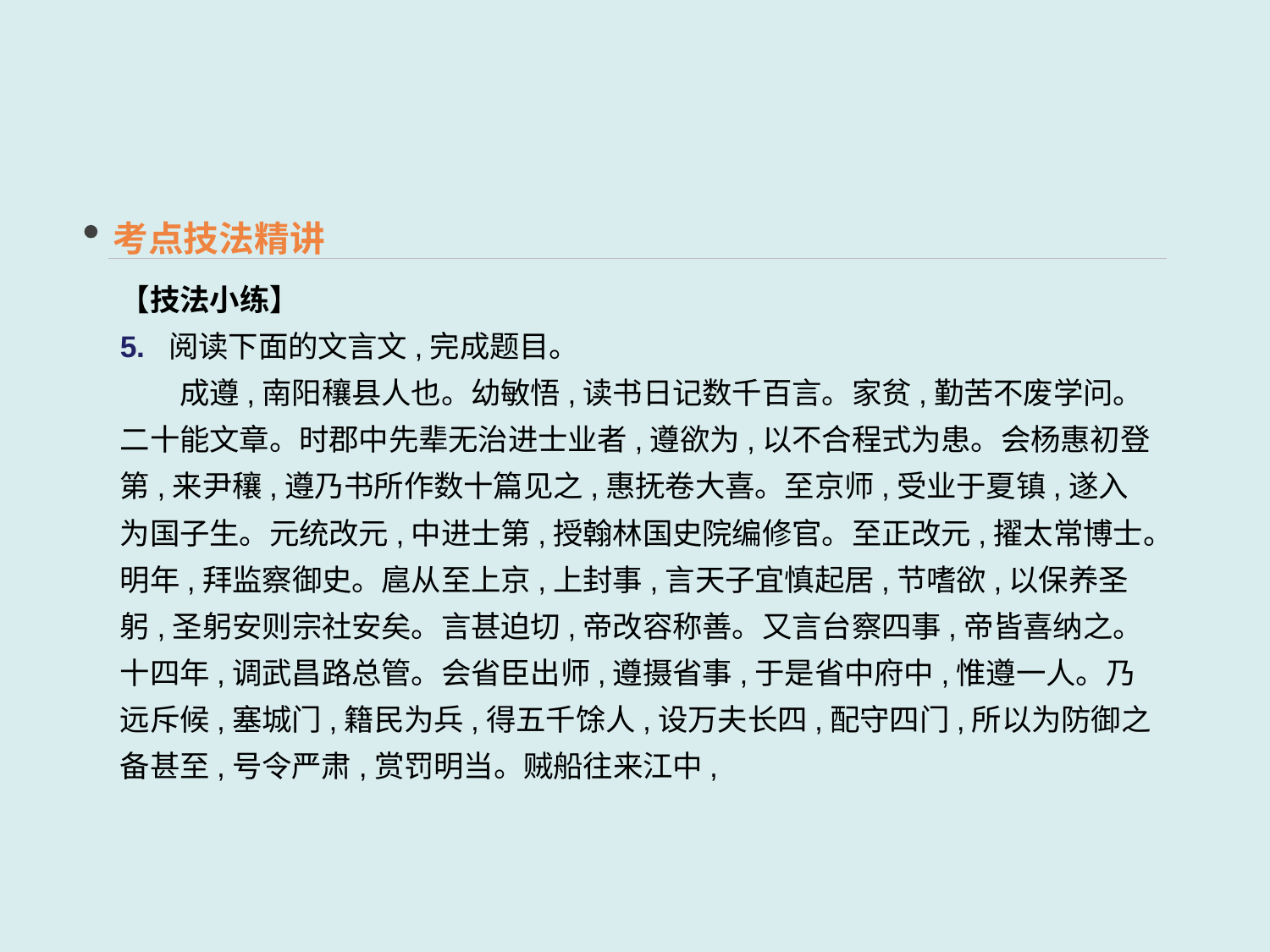

考点技法精讲

【技法小练】
5.  阅读下面的文言文,完成题目。
　　成遵,南阳穰县人也。幼敏悟,读书日记数千百言。家贫,勤苦不废学问。二十能文章。时郡中先辈无治进士业者,遵欲为,以不合程式为患。会杨惠初登第,来尹穰,遵乃书所作数十篇见之,惠抚卷大喜。至京师,受业于夏镇,遂入为国子生。元统改元,中进士第,授翰林国史院编修官。至正改元,擢太常博士。明年,拜监察御史。扈从至上京,上封事,言天子宜慎起居,节嗜欲,以保养圣躬,圣躬安则宗社安矣。言甚迫切,帝改容称善。又言台察四事,帝皆喜纳之。十四年,调武昌路总管。会省臣出师,遵摄省事,于是省中府中,惟遵一人。乃远斥候,塞城门,籍民为兵,得五千馀人,设万夫长四,配守四门,所以为防御之备甚至,号令严肃,赏罚明当。贼船往来江中,